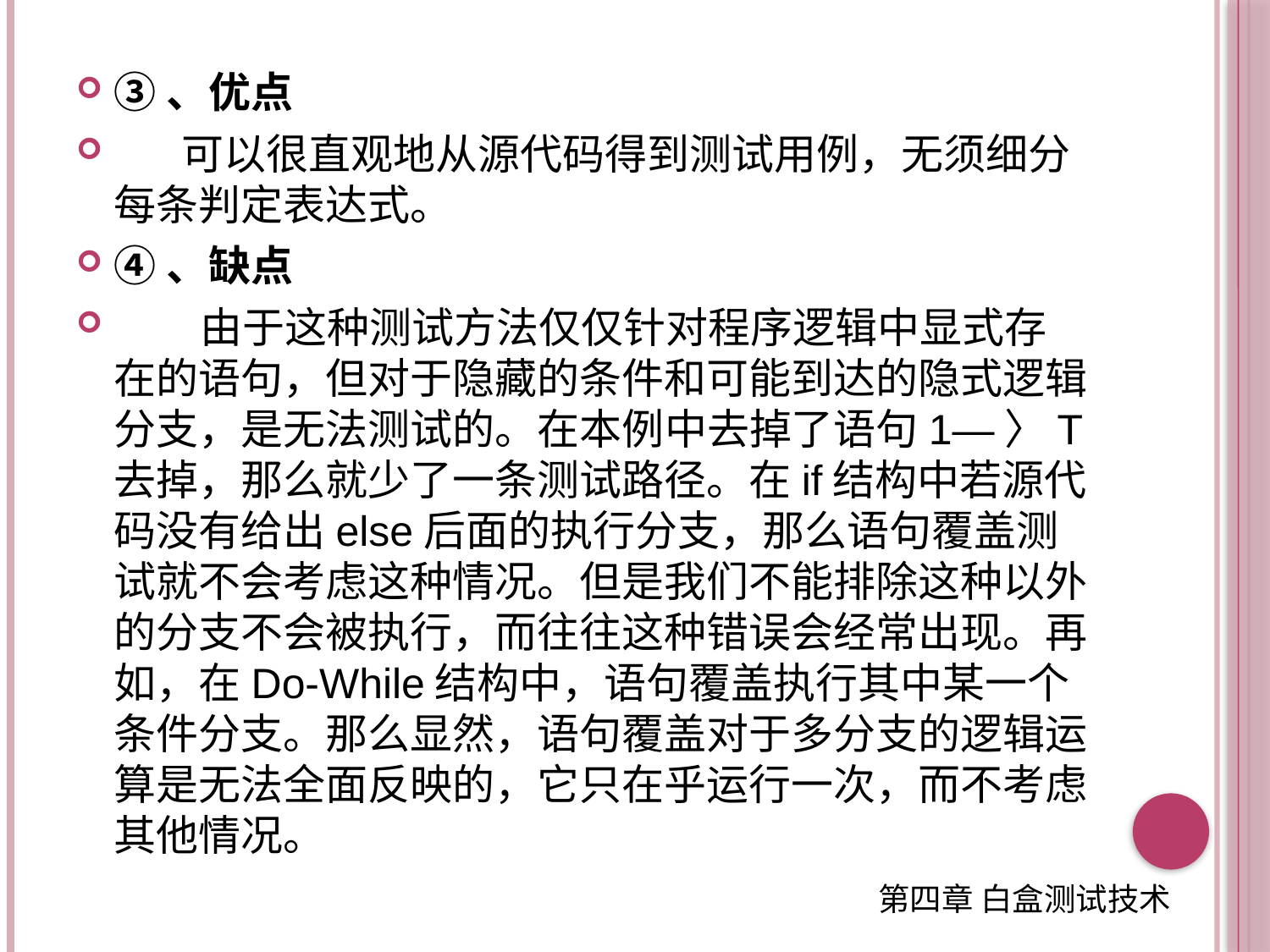

③、优点
      可以很直观地从源代码得到测试用例，无须细分每条判定表达式。
④、缺点
        由于这种测试方法仅仅针对程序逻辑中显式存在的语句，但对于隐藏的条件和可能到达的隐式逻辑分支，是无法测试的。在本例中去掉了语句1—〉T去掉，那么就少了一条测试路径。在if结构中若源代码没有给出else后面的执行分支，那么语句覆盖测试就不会考虑这种情况。但是我们不能排除这种以外的分支不会被执行，而往往这种错误会经常出现。再如，在Do-While结构中，语句覆盖执行其中某一个条件分支。那么显然，语句覆盖对于多分支的逻辑运算是无法全面反映的，它只在乎运行一次，而不考虑其他情况。